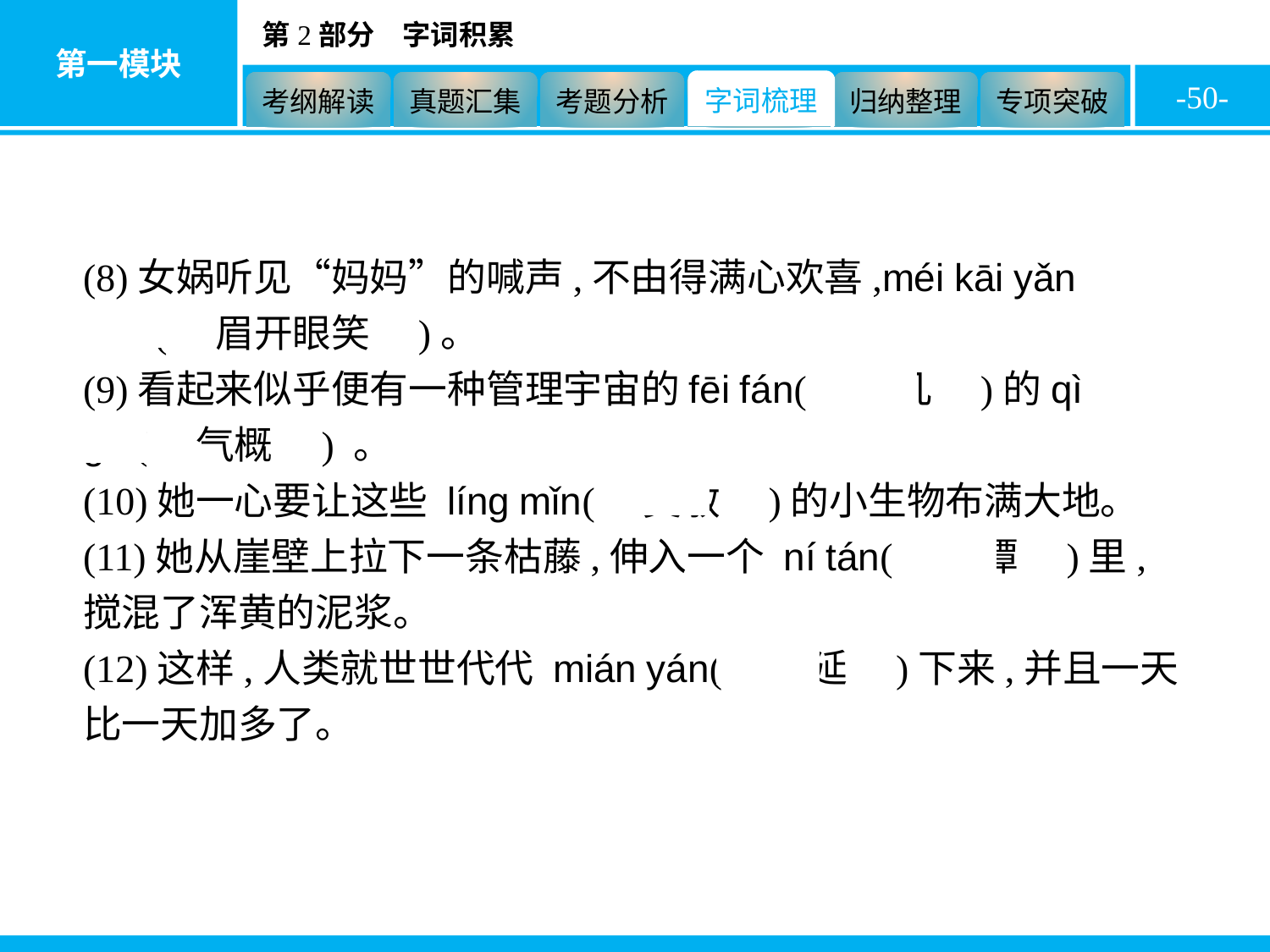

-50-
(8)女娲听见“妈妈”的喊声,不由得满心欢喜,méi kāi yǎn xiào(　眉开眼笑　)。
(9)看起来似乎便有一种管理宇宙的fēi fán(　非凡　)的qì gài(　气概　) 。
(10)她一心要让这些 líng mǐn(　灵敏　)的小生物布满大地。
(11)她从崖壁上拉下一条枯藤,伸入一个 ní tán(　泥潭　)里,搅混了浑黄的泥浆。
(12)这样,人类就世世代代 mián yán(　绵延　)下来,并且一天比一天加多了。